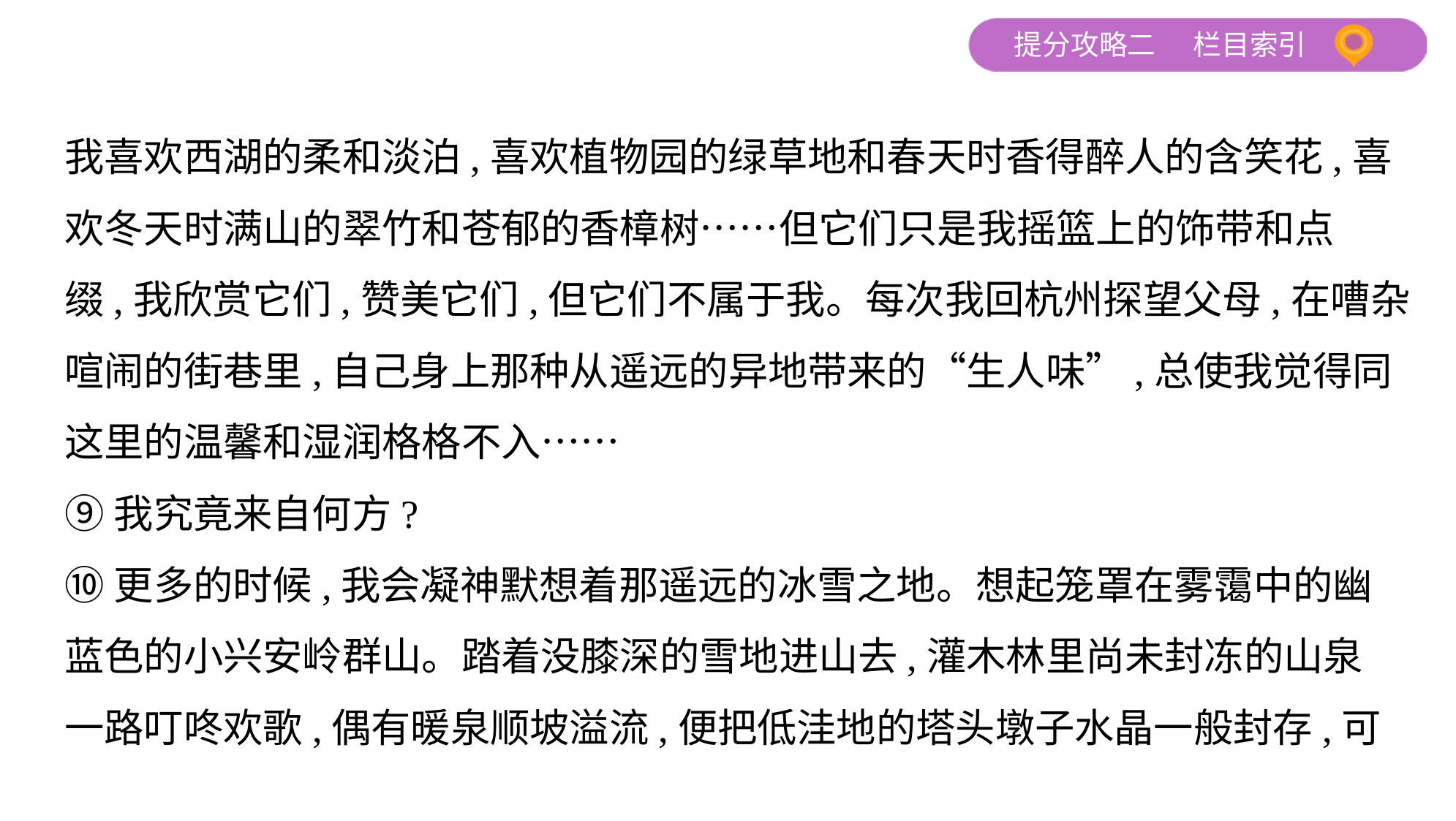

我喜欢西湖的柔和淡泊,喜欢植物园的绿草地和春天时香得醉人的含笑花,喜
欢冬天时满山的翠竹和苍郁的香樟树……但它们只是我摇篮上的饰带和点
缀,我欣赏它们,赞美它们,但它们不属于我。每次我回杭州探望父母,在嘈杂
喧闹的街巷里,自己身上那种从遥远的异地带来的“生人味”,总使我觉得同
这里的温馨和湿润格格不入……
⑨我究竟来自何方?
⑩更多的时候,我会凝神默想着那遥远的冰雪之地。想起笼罩在雾霭中的幽
蓝色的小兴安岭群山。踏着没膝深的雪地进山去,灌木林里尚未封冻的山泉
一路叮咚欢歌,偶有暖泉顺坡溢流,便把低洼地的塔头墩子水晶一般封存,可